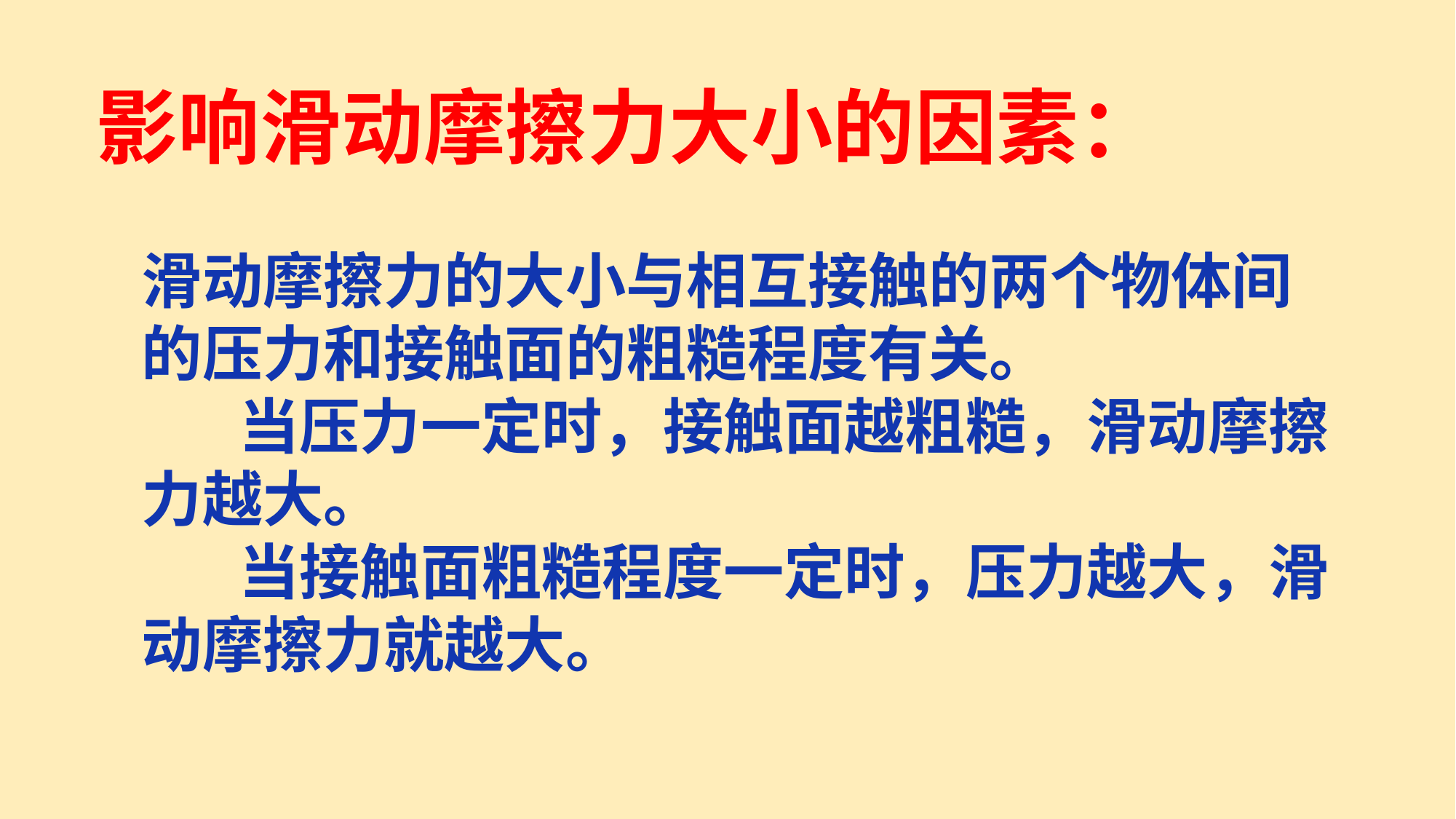

影响滑动摩擦力大小的因素：

滑动摩擦力的大小与相互接触的两个物体间的压力和接触面的粗糙程度有关。
      当压力一定时，接触面越粗糙，滑动摩擦力越大。
      当接触面粗糙程度一定时，压力越大，滑动摩擦力就越大。